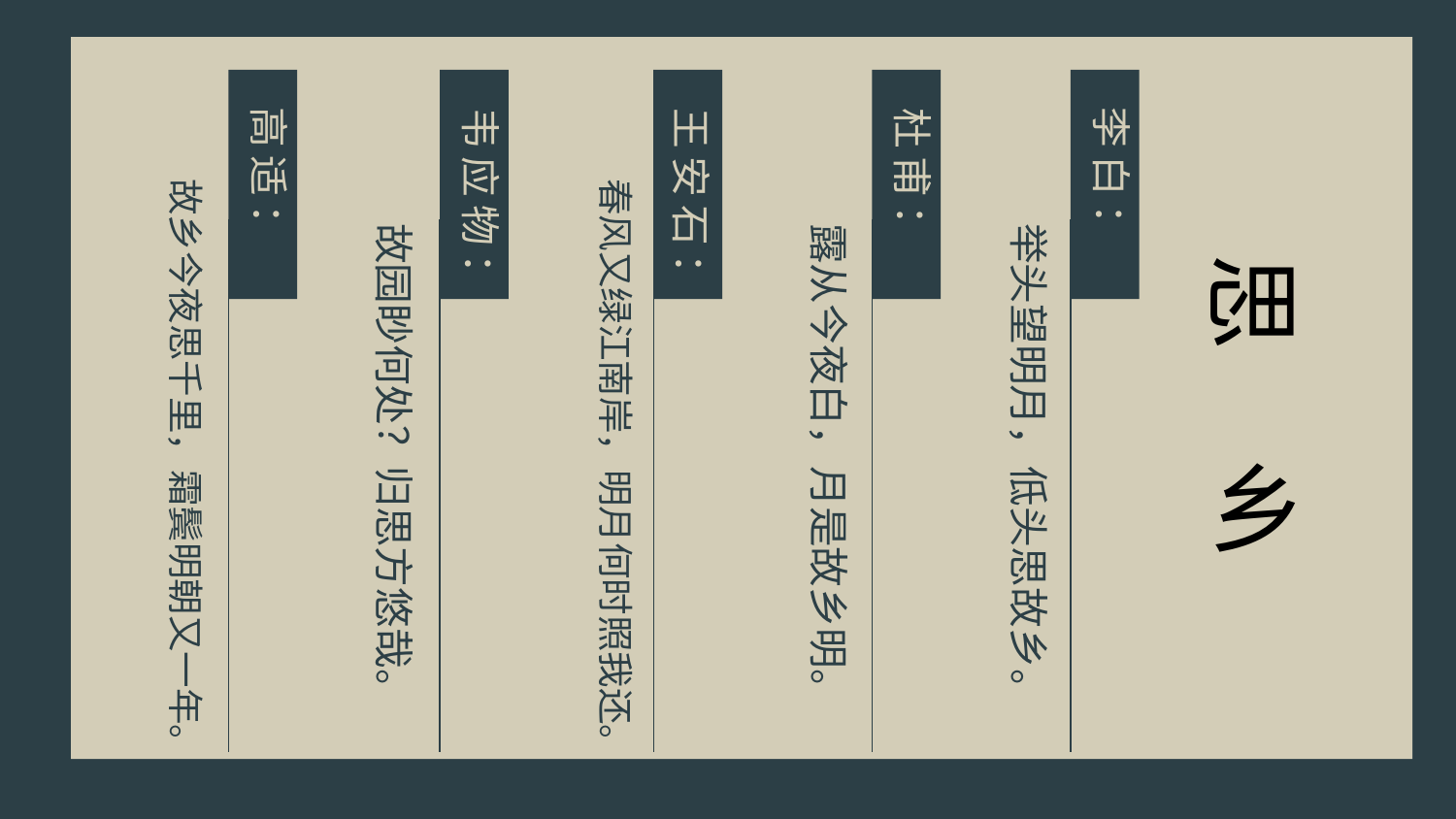

高适：
李白：
韦应物：
王安石：
杜甫：
故乡今夜思千里，霜鬓明朝又一年。
春风又绿江南岸，明月何时照我还。
故园眇何处？归思方悠哉。
露从今夜白，月是故乡明。
举头望明月，低头思故乡。
思
乡